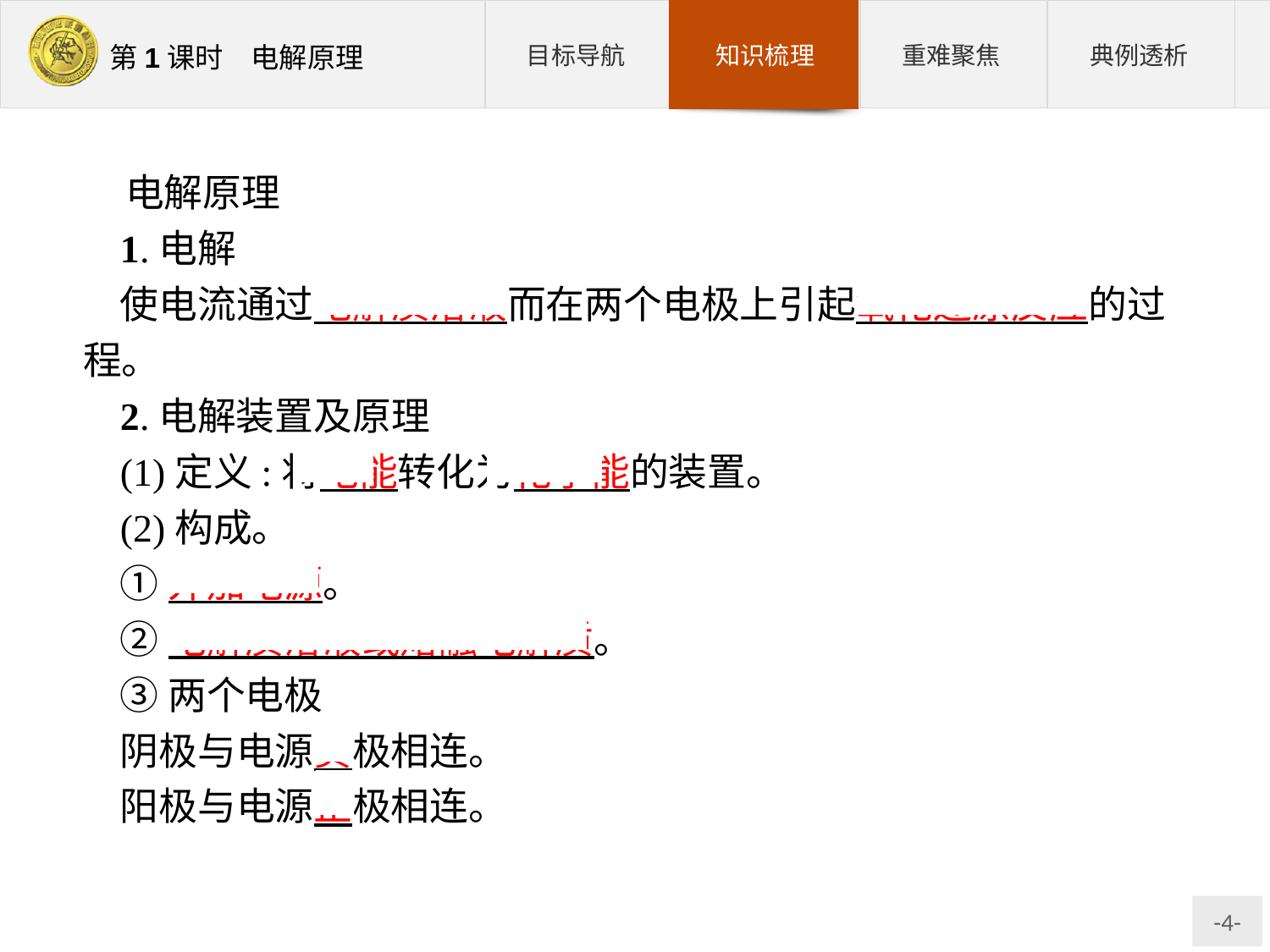

电解原理
1.电解
使电流通过电解质溶液而在两个电极上引起氧化还原反应的过程。
2.电解装置及原理
(1)定义:将电能转化为化学能的装置。
(2)构成。
①外加电源。
②电解质溶液或熔融电解质。
③两个电极
阴极与电源负极相连。
阳极与电源正极相连。